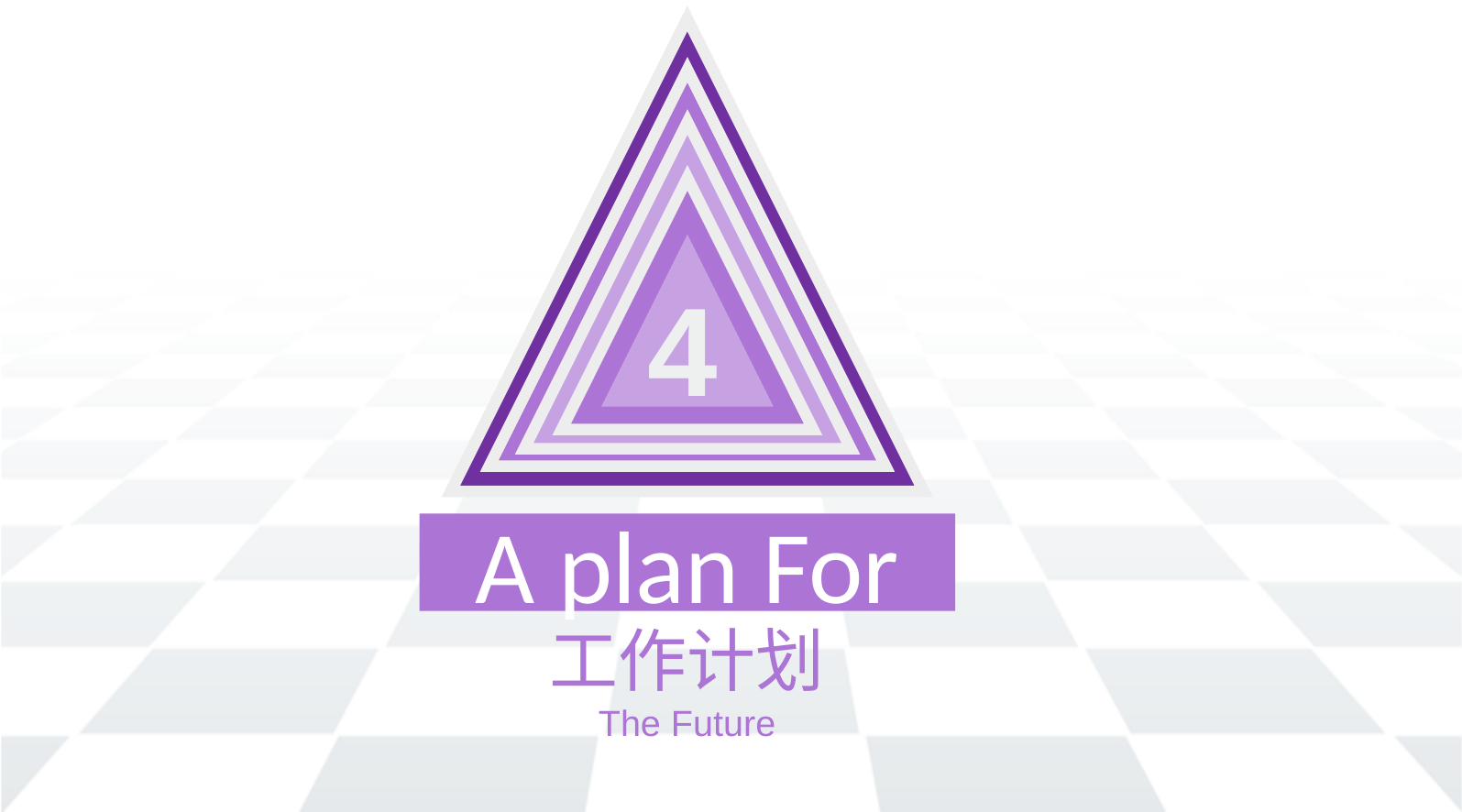

4
A plan For
工作计划
The Future